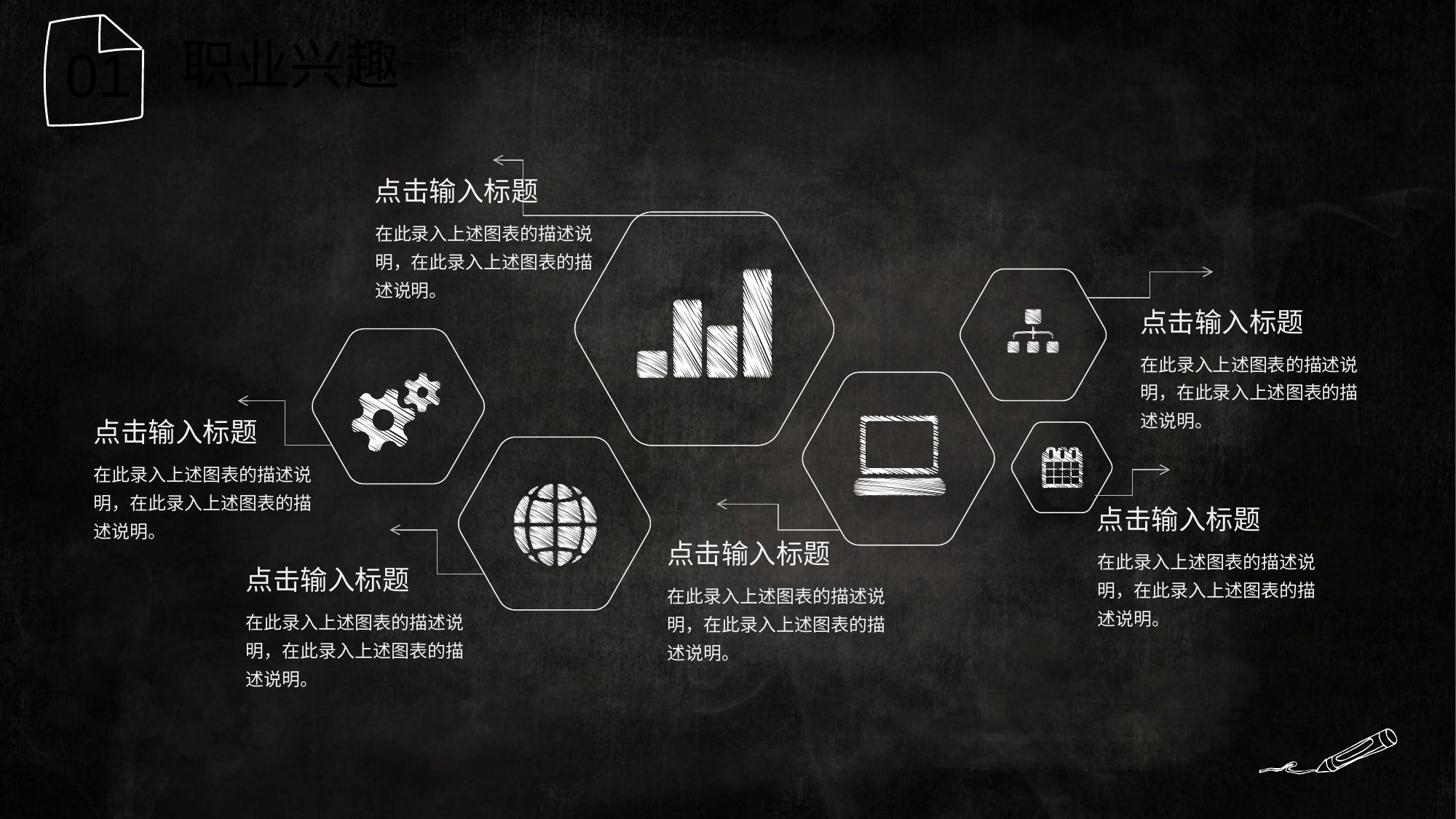

职业兴趣
01
点击输入标题
在此录入上述图表的描述说明，在此录入上述图表的描述说明。

点击输入标题

在此录入上述图表的描述说明，在此录入上述图表的描述说明。

点击输入标题

在此录入上述图表的描述说明，在此录入上述图表的描述说明。

点击输入标题
点击输入标题
在此录入上述图表的描述说明，在此录入上述图表的描述说明。
点击输入标题
在此录入上述图表的描述说明，在此录入上述图表的描述说明。
在此录入上述图表的描述说明，在此录入上述图表的描述说明。